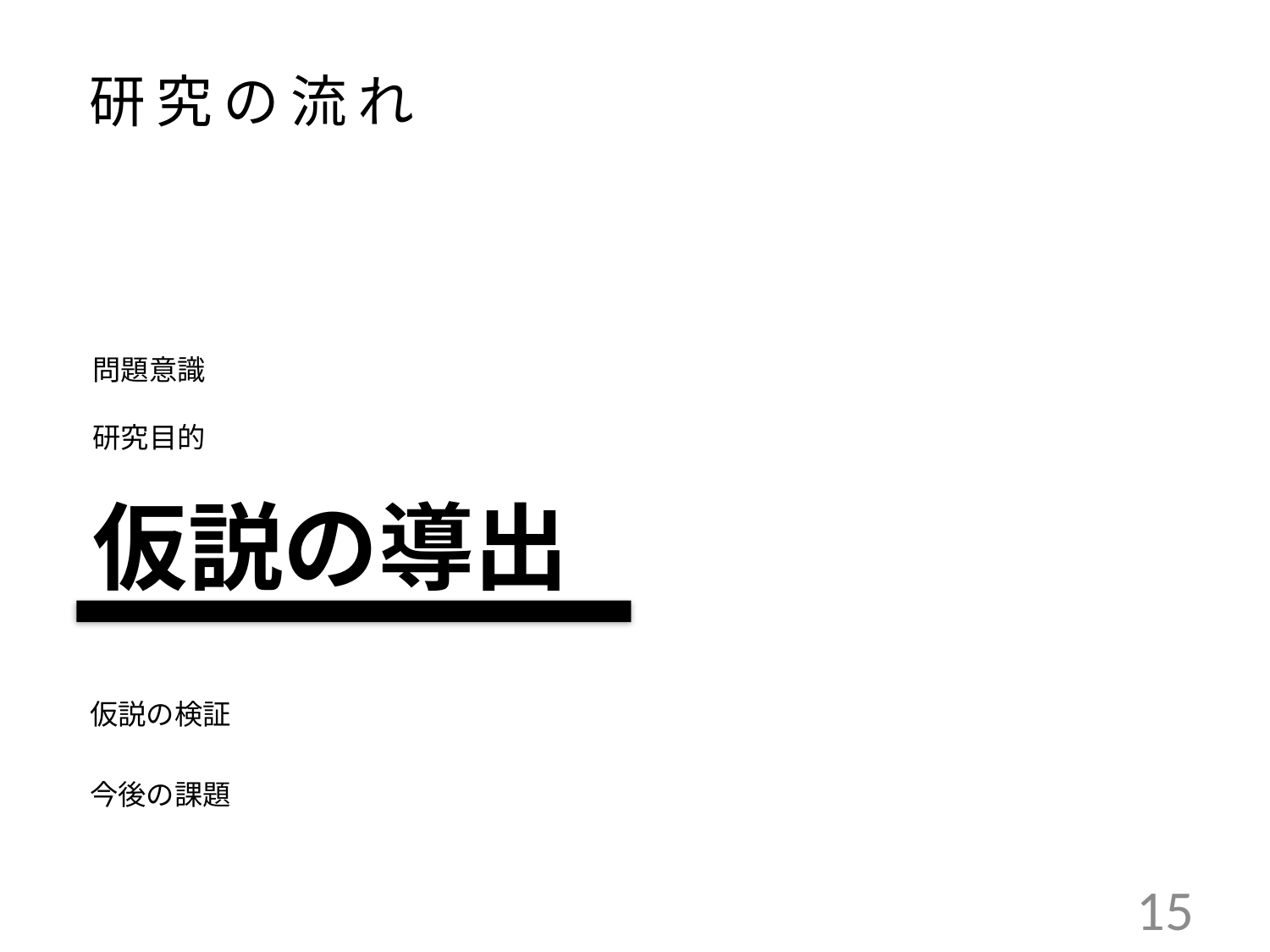

# 研究の流れ
問題意識

研究目的

仮説の導出

仮説の検証
今後の課題
15